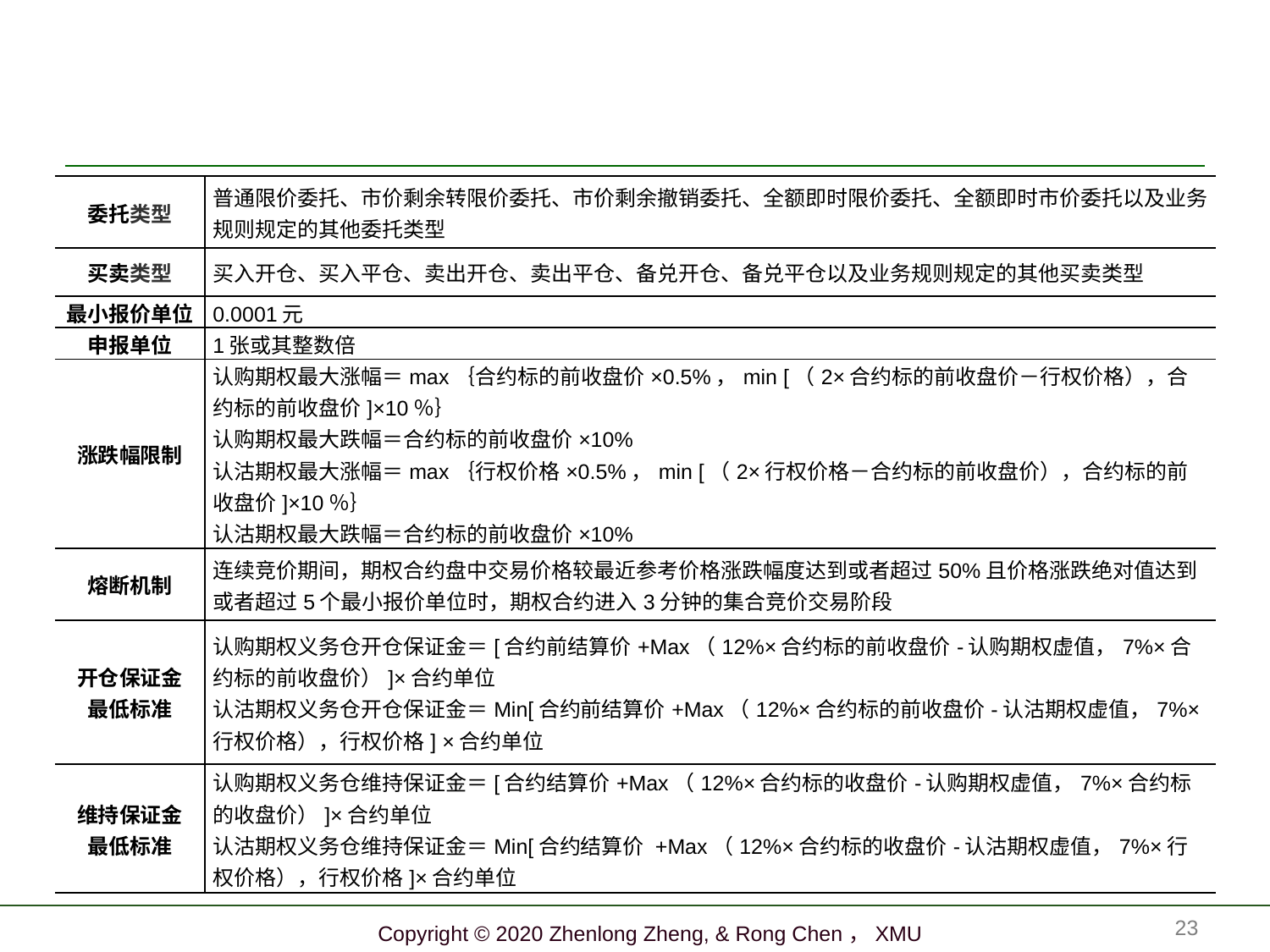

#
| 委托类型 | 普通限价委托、市价剩余转限价委托、市价剩余撤销委托、全额即时限价委托、全额即时市价委托以及业务规则规定的其他委托类型 |
| --- | --- |
| 买卖类型 | 买入开仓、买入平仓、卖出开仓、卖出平仓、备兑开仓、备兑平仓以及业务规则规定的其他买卖类型 |
| 最小报价单位 | 0.0001元 |
| 申报单位 | 1张或其整数倍 |
| 涨跌幅限制 | 认购期权最大涨幅＝max｛合约标的前收盘价×0.5%，min [（2×合约标的前收盘价－行权价格），合约标的前收盘价]×10％｝ 认购期权最大跌幅＝合约标的前收盘价×10% 认沽期权最大涨幅＝max｛行权价格×0.5%，min [（2×行权价格－合约标的前收盘价），合约标的前收盘价]×10％｝ 认沽期权最大跌幅＝合约标的前收盘价×10% |
| 熔断机制 | 连续竞价期间，期权合约盘中交易价格较最近参考价格涨跌幅度达到或者超过50%且价格涨跌绝对值达到或者超过5个最小报价单位时，期权合约进入3分钟的集合竞价交易阶段 |
| 开仓保证金 最低标准 | 认购期权义务仓开仓保证金＝[合约前结算价+Max（12%×合约标的前收盘价-认购期权虚值，7%×合约标的前收盘价）]×合约单位 认沽期权义务仓开仓保证金＝Min[合约前结算价+Max（12%×合约标的前收盘价-认沽期权虚值，7%×行权价格），行权价格] ×合约单位 |
| 维持保证金 最低标准 | 认购期权义务仓维持保证金＝[合约结算价+Max（12%×合约标的收盘价-认购期权虚值，7%×合约标的收盘价）]×合约单位 认沽期权义务仓维持保证金＝Min[合约结算价 +Max（12%×合约标的收盘价-认沽期权虚值，7%×行权价格），行权价格]×合约单位 |
23